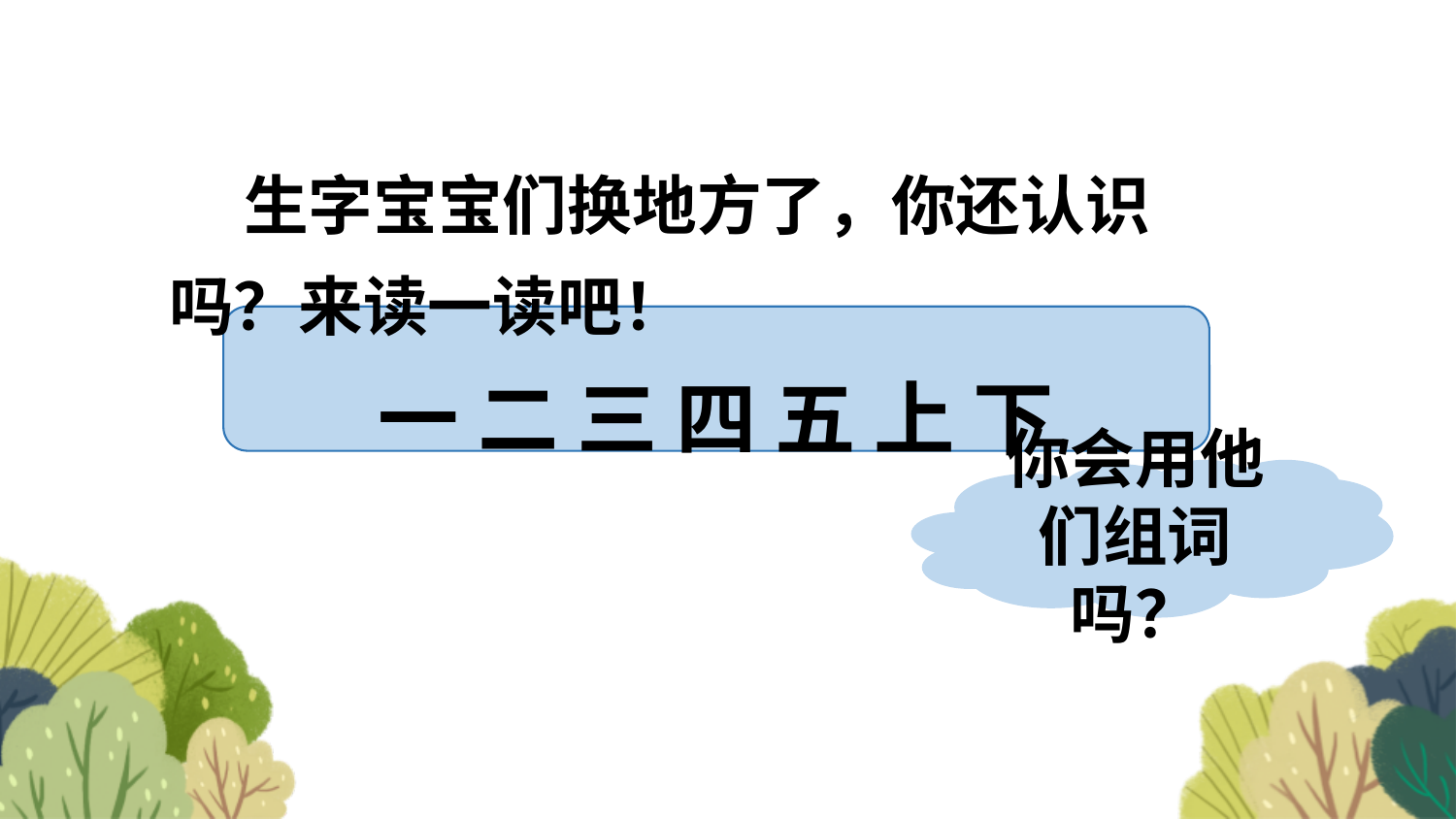

生字宝宝们换地方了，你还认识吗？来读一读吧！

一 二 三 四 五 上 下
你会用他们组词吗？